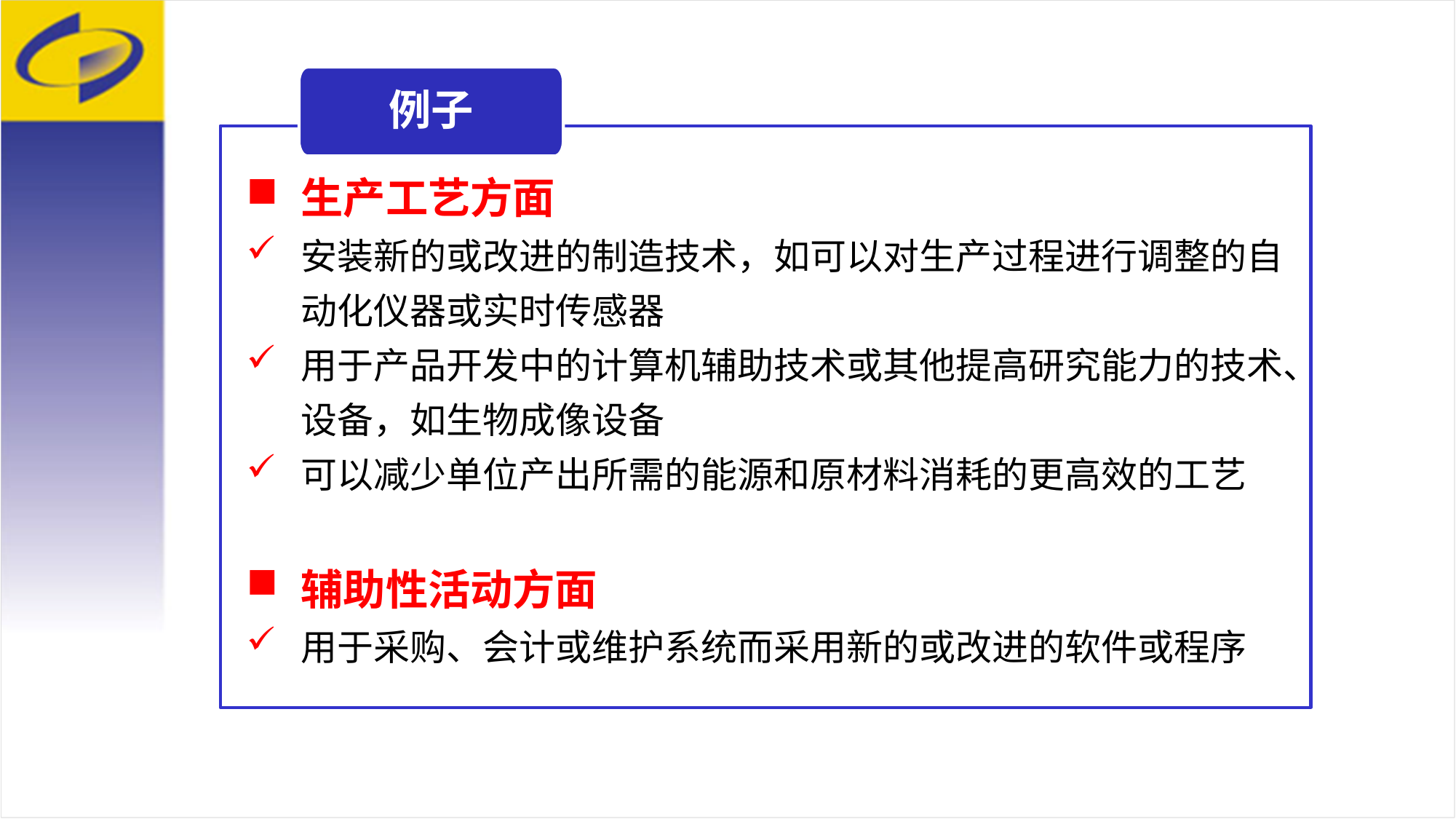

例子
生产工艺方面
安装新的或改进的制造技术，如可以对生产过程进行调整的自动化仪器或实时传感器
用于产品开发中的计算机辅助技术或其他提高研究能力的技术、设备，如生物成像设备
可以减少单位产出所需的能源和原材料消耗的更高效的工艺

辅助性活动方面
用于采购、会计或维护系统而采用新的或改进的软件或程序

33